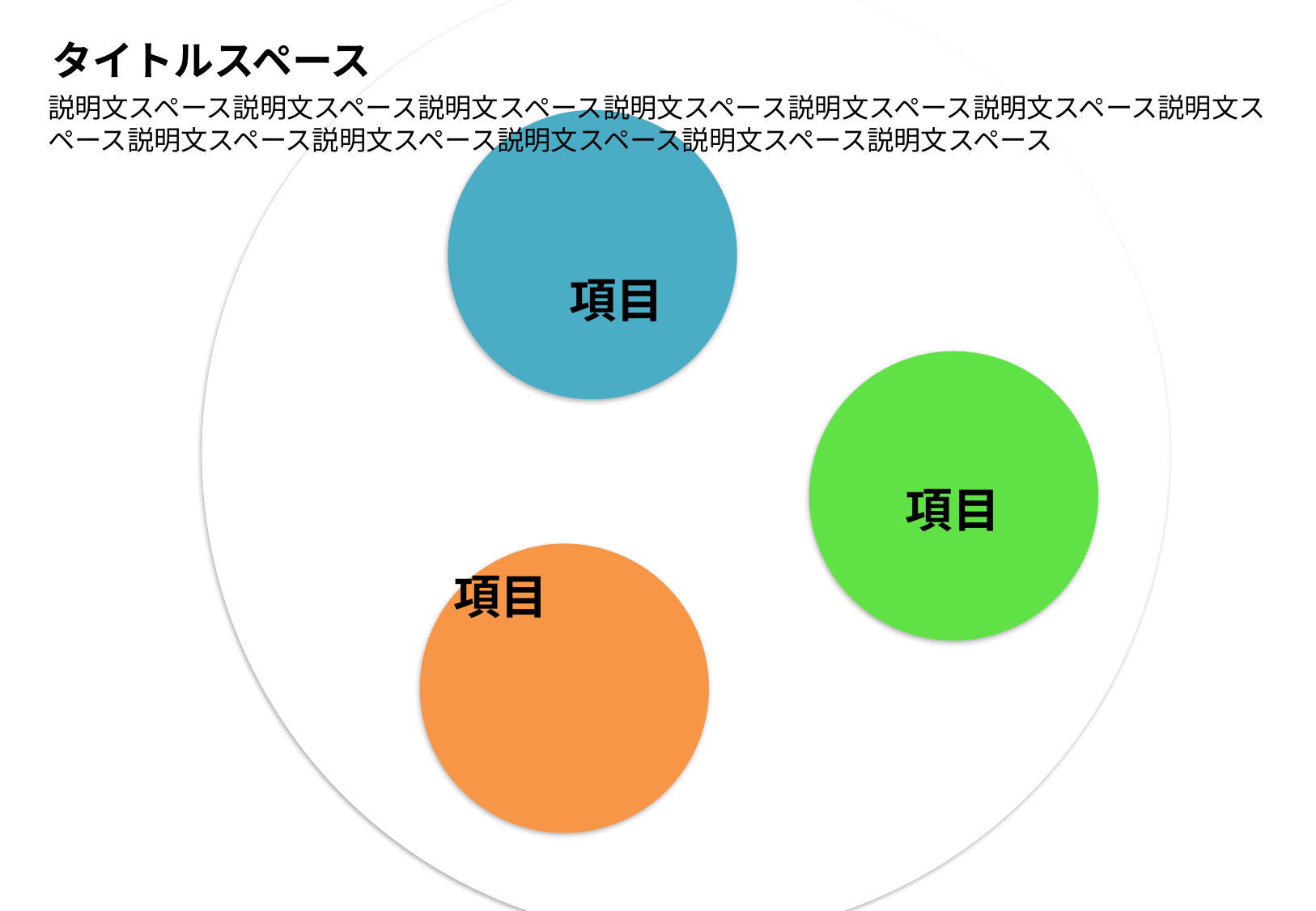

タイトルスペース
説明文スペース説明文スペース説明文スペース説明文スペース説明文スペース説明文スペース説明文スペース説明文スペース説明文スペース説明文スペース説明文スペース説明文スペース

項目
項目
項目